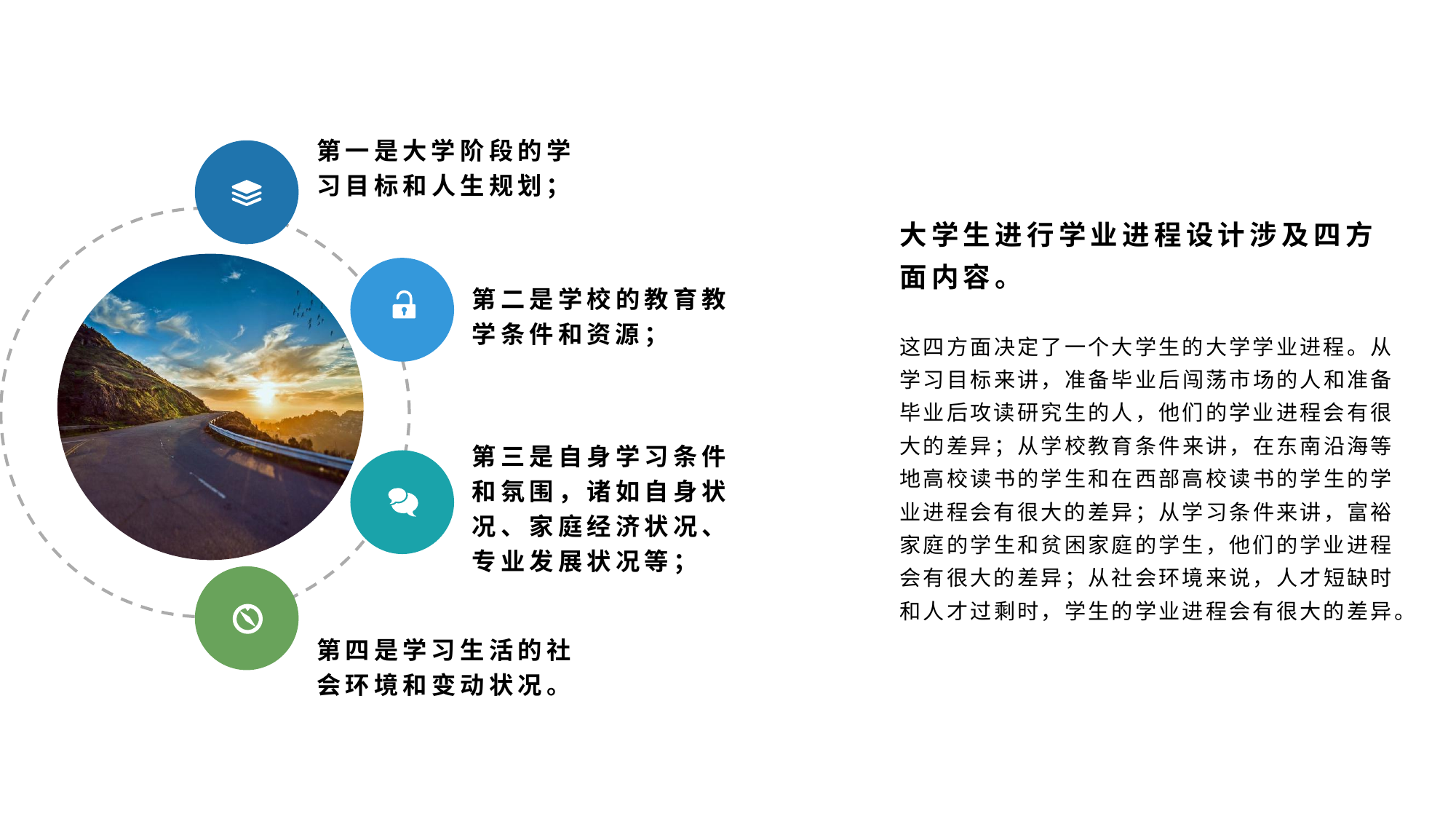

第一是大学阶段的学习目标和人生规划；

大学生进行学业进程设计涉及四方面内容。

第二是学校的教育教学条件和资源；

这四方面决定了一个大学生的大学学业进程。从学习目标来讲，准备毕业后闯荡市场的人和准备毕业后攻读研究生的人，他们的学业进程会有很大的差异；从学校教育条件来讲，在东南沿海等地高校读书的学生和在西部高校读书的学生的学业进程会有很大的差异；从学习条件来讲，富裕家庭的学生和贫困家庭的学生，他们的学业进程会有很大的差异；从社会环境来说，人才短缺时和人才过剩时，学生的学业进程会有很大的差异。
第三是自身学习条件和氛围，诸如自身状况、家庭经济状况、专业发展状况等；

第四是学习生活的社会环境和变动状况。